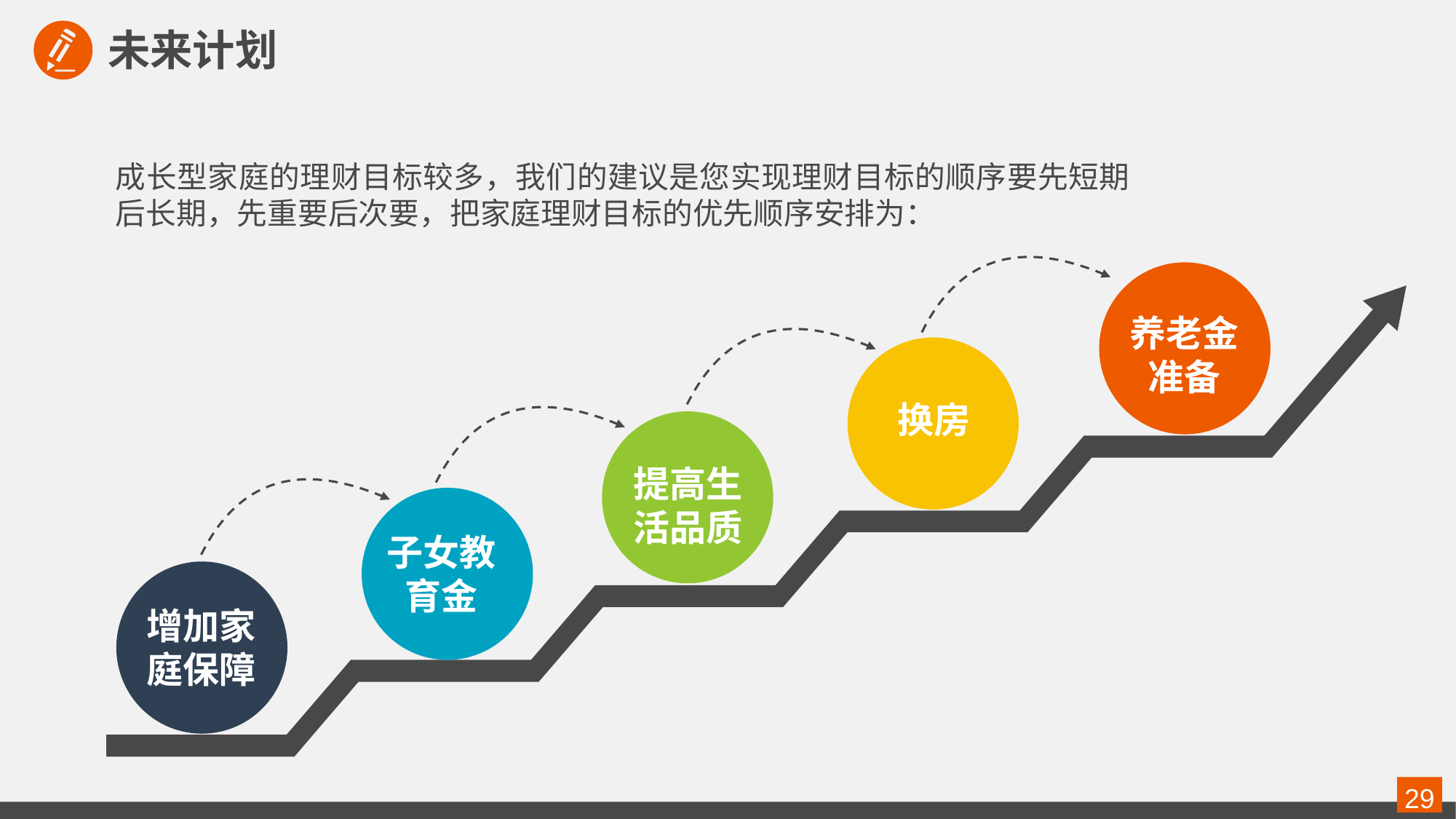

未来计划

成长型家庭的理财目标较多，我们的建议是您实现理财目标的顺序要先短期后长期，先重要后次要，把家庭理财目标的优先顺序安排为：

养老金准备

换房

提高生活品质

子女教育金

增加家庭保障